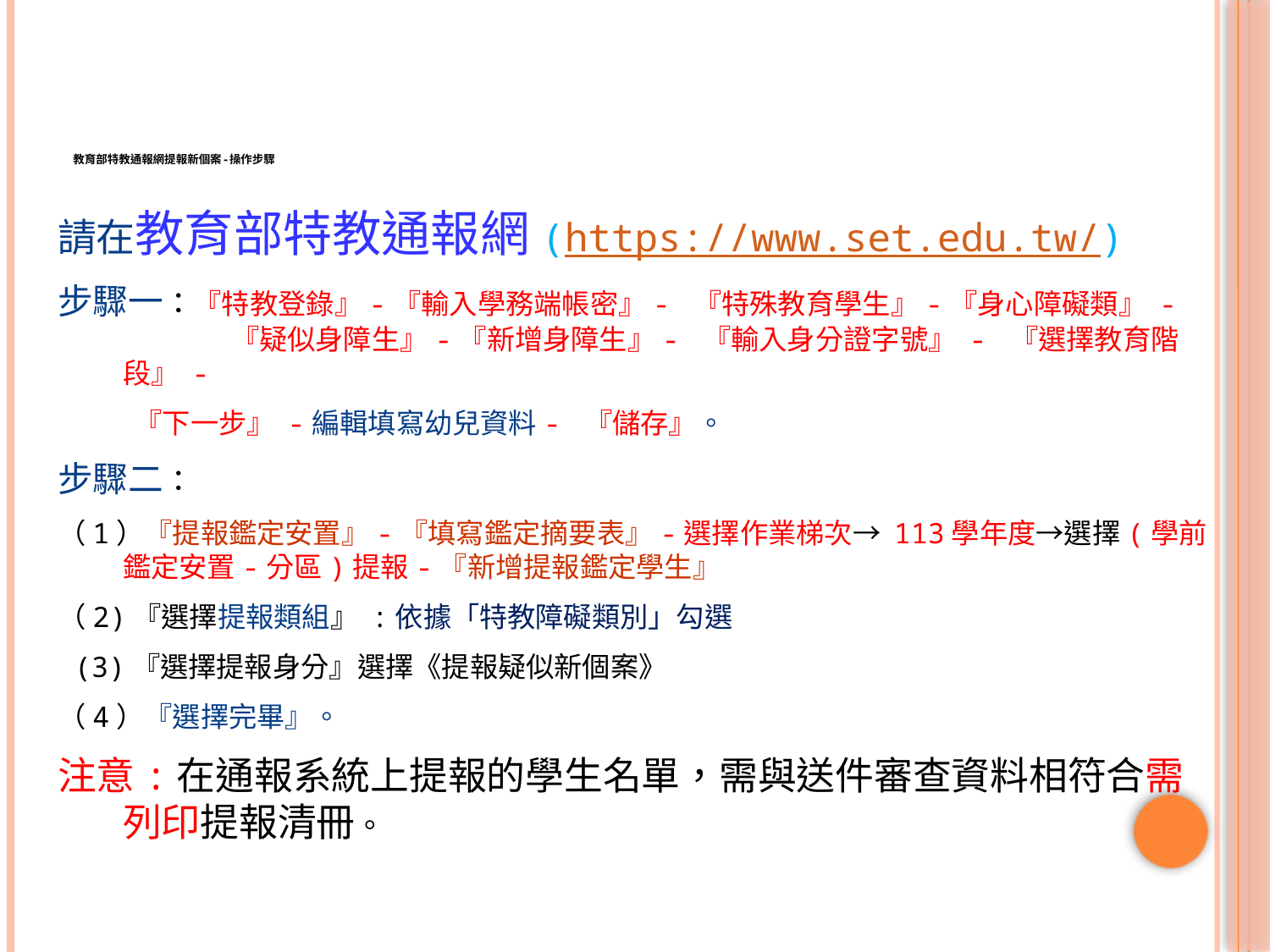

# 教育部特教通報網提報新個案-操作步驟
請在教育部特教通報網(https://www.set.edu.tw/)
步驟一：『特教登錄』-『輸入學務端帳密』- 『特殊教育學生』-『身心障礙類』 -
      『疑似身障生』-『新增身障生』- 『輸入身分證字號』 - 『選擇教育階段』 -
           『下一步』 -編輯填寫幼兒資料- 『儲存』。
步驟二：
（1）『提報鑑定安置』-『填寫鑑定摘要表』-選擇作業梯次→ 113學年度→選擇(學前鑑定安置-分區)提報-『新增提報鑑定學生』
（2)『選擇提報類組』 :依據「特教障礙類別」勾選
 (3)『選擇提報身分』選擇《提報疑似新個案》
（4）『選擇完畢』。
注意:在通報系統上提報的學生名單，需與送件審查資料相符合需列印提報清冊。